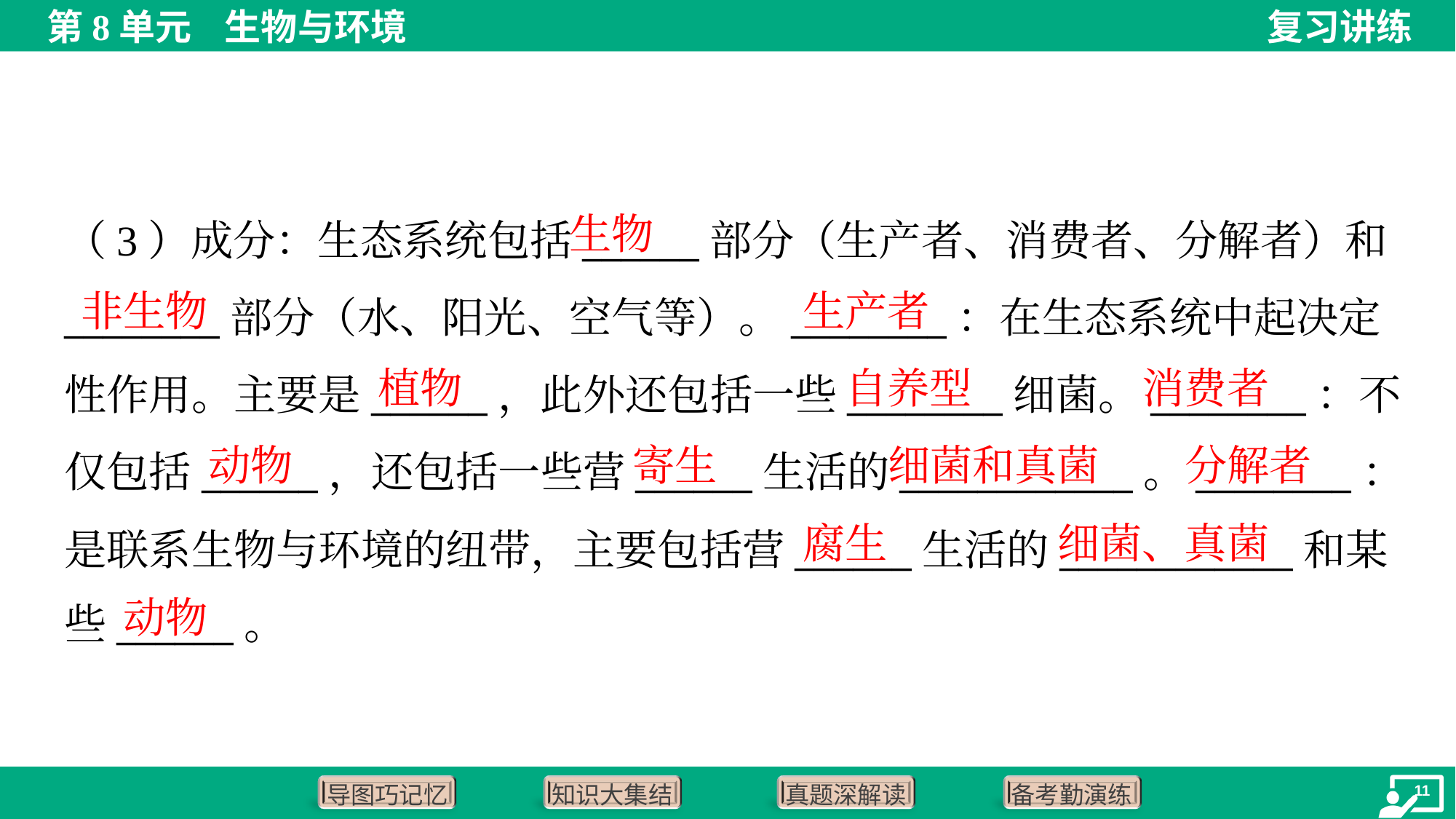

生物
（3）成分：生态系统包括______部分（生产者、消费者、分解者）和
________部分（水、阳光、空气等）。________：在生态系统中起决定
性作用。主要是______，此外还包括一些________细菌。________：不
仅包括______，还包括一些营______生活的____________。________：
是联系生物与环境的纽带，主要包括营______生活的____________和某
些______。
非生物
生产者
植物
自养型
消费者
动物
寄生
细菌和真菌
分解者
腐生
细菌、真菌
动物